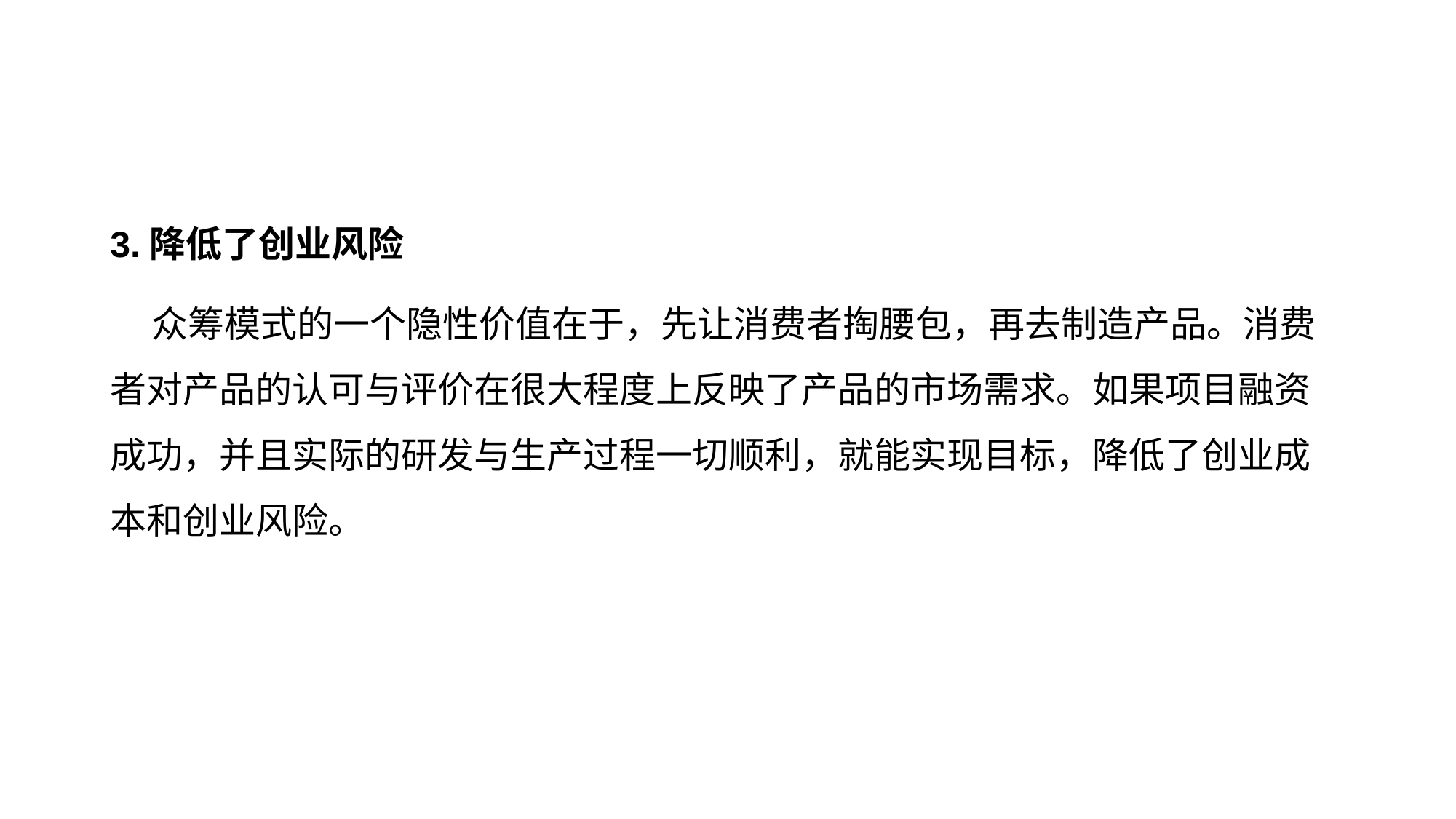

#
3.降低了创业风险
    众筹模式的一个隐性价值在于，先让消费者掏腰包，再去制造产品。消费者对产品的认可与评价在很大程度上反映了产品的市场需求。如果项目融资成功，并且实际的研发与生产过程一切顺利，就能实现目标，降低了创业成本和创业风险。